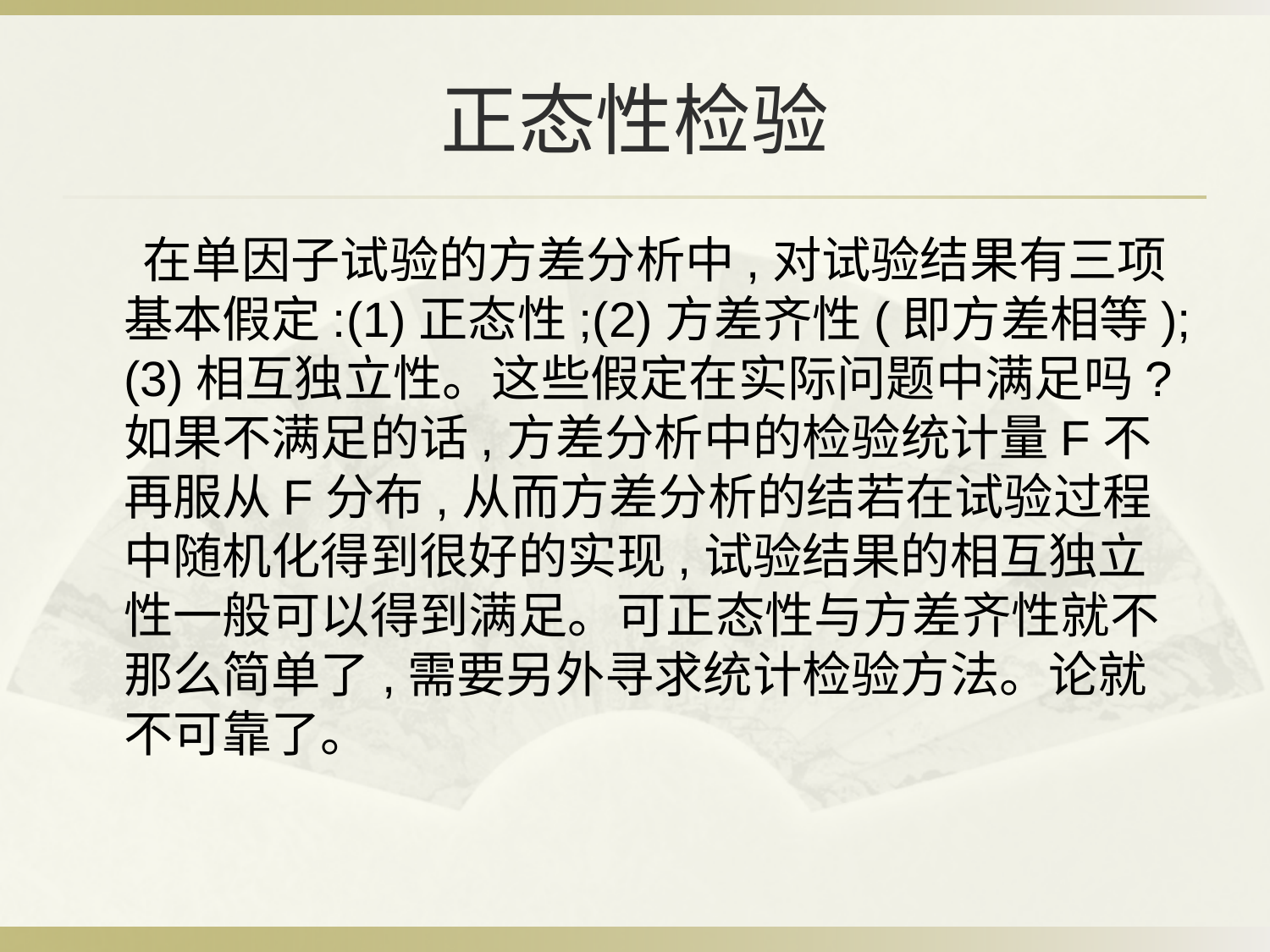

# 正态性检验
     在单因子试验的方差分析中,对试验结果有三项基本假定:(1)正态性;(2)方差齐性(即方差相等);(3)相互独立性。这些假定在实际问题中满足吗?如果不满足的话,方差分析中的检验统计量F不再服从F分布,从而方差分析的结若在试验过程中随机化得到很好的实现,试验结果的相互独立性一般可以得到满足。可正态性与方差齐性就不那么简单了,需要另外寻求统计检验方法。论就不可靠了。